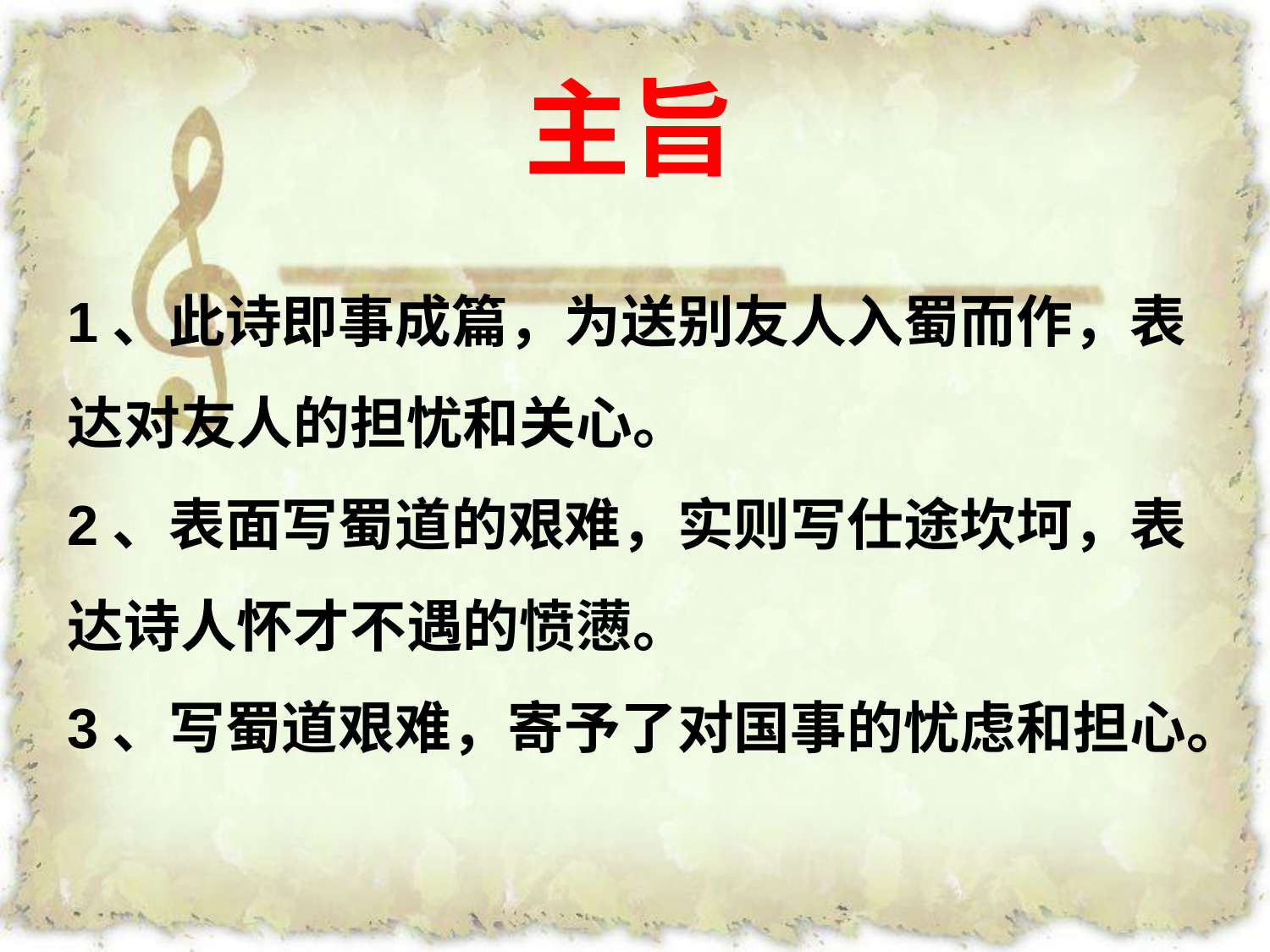

主旨
1、此诗即事成篇，为送别友人入蜀而作，表达对友人的担忧和关心。
2、表面写蜀道的艰难，实则写仕途坎坷，表达诗人怀才不遇的愤懑。
3、写蜀道艰难，寄予了对国事的忧虑和担心。